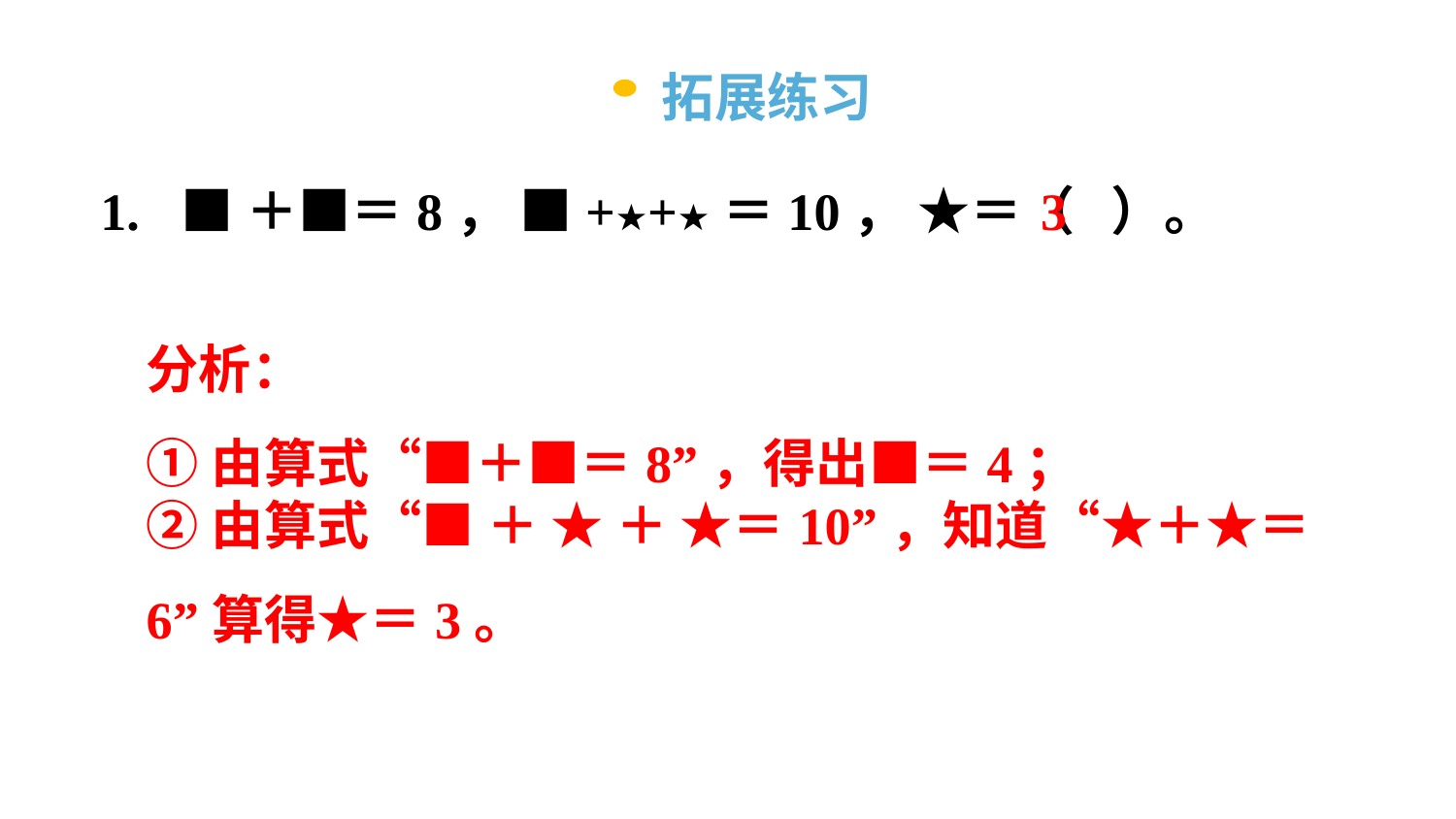

拓展练习

1.
■＋■＝8， ■+★+★＝10， ★＝（   ）。
3
分析：
①由算式“■＋■＝8”，得出■＝4；
②由算式“■ ＋ ★ ＋ ★＝10”，知道“★＋★＝6”算得★＝3。